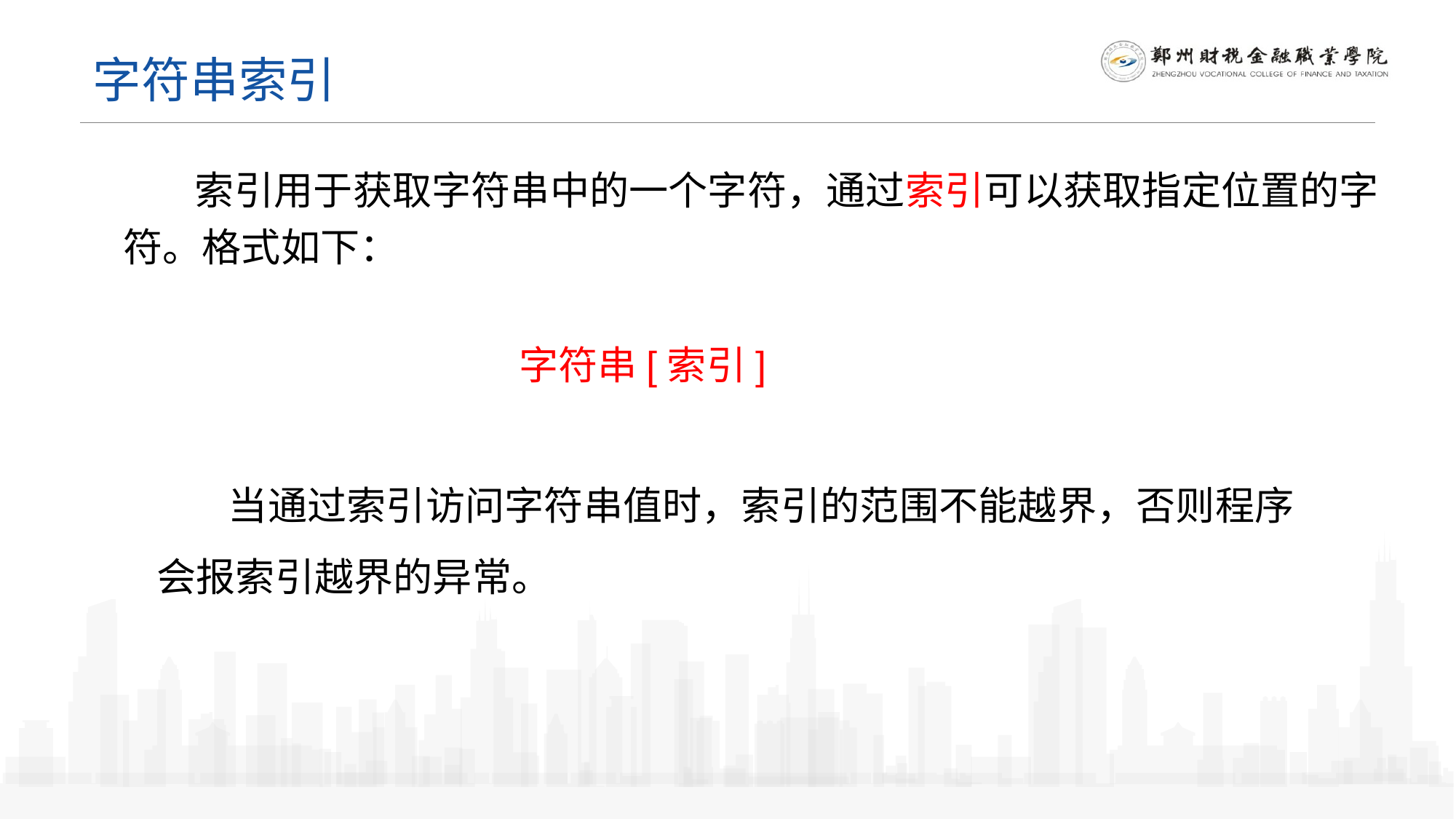

字符串索引
       索引用于获取字符串中的一个字符，通过索引可以获取指定位置的字符。格式如下：
字符串[索引]
       当通过索引访问字符串值时，索引的范围不能越界，否则程序会报索引越界的异常。